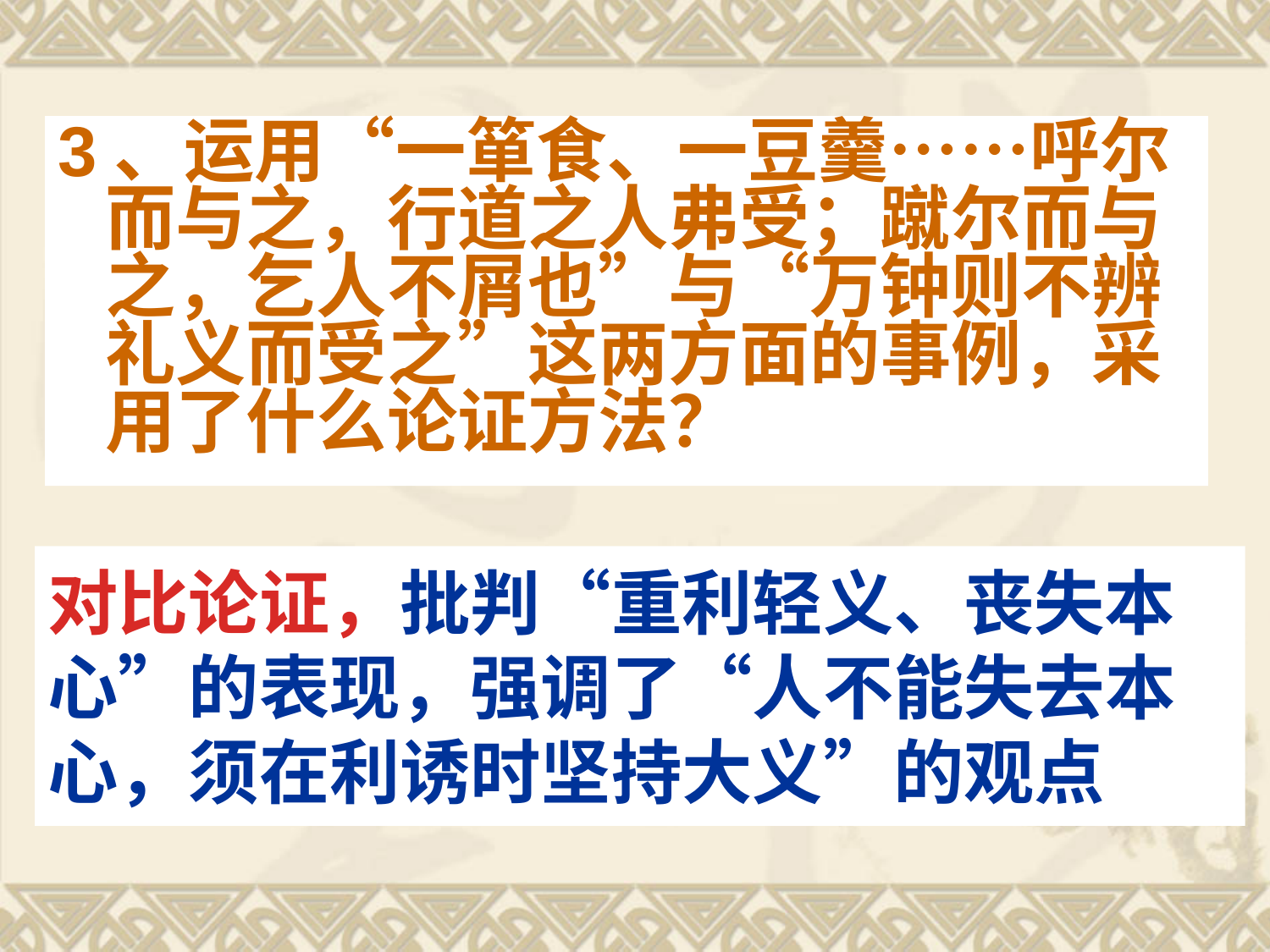

3、运用“一箪食、一豆羹……呼尔而与之，行道之人弗受；蹴尔而与之，乞人不屑也”与“万钟则不辨礼义而受之”这两方面的事例，采用了什么论证方法？
# 对比论证，批判“重利轻义、丧失本心”的表现，强调了“人不能失去本心，须在利诱时坚持大义”的观点